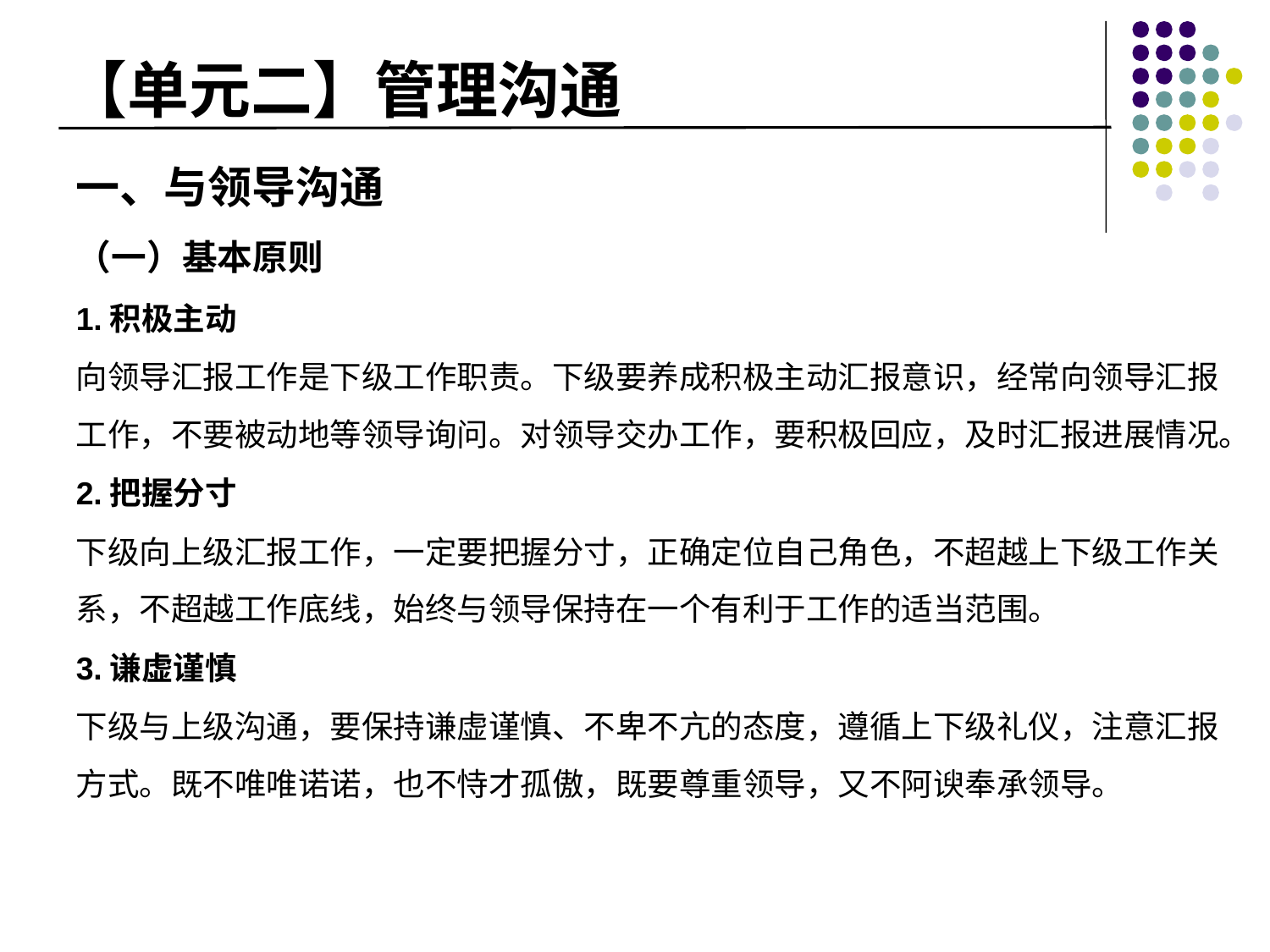

# 【单元二】管理沟通
一、与领导沟通
（一）基本原则
1.积极主动
向领导汇报工作是下级工作职责。下级要养成积极主动汇报意识，经常向领导汇报工作，不要被动地等领导询问。对领导交办工作，要积极回应，及时汇报进展情况。
2.把握分寸
下级向上级汇报工作，一定要把握分寸，正确定位自己角色，不超越上下级工作关系，不超越工作底线，始终与领导保持在一个有利于工作的适当范围。
3.谦虚谨慎
下级与上级沟通，要保持谦虚谨慎、不卑不亢的态度，遵循上下级礼仪，注意汇报方式。既不唯唯诺诺，也不恃才孤傲，既要尊重领导，又不阿谀奉承领导。